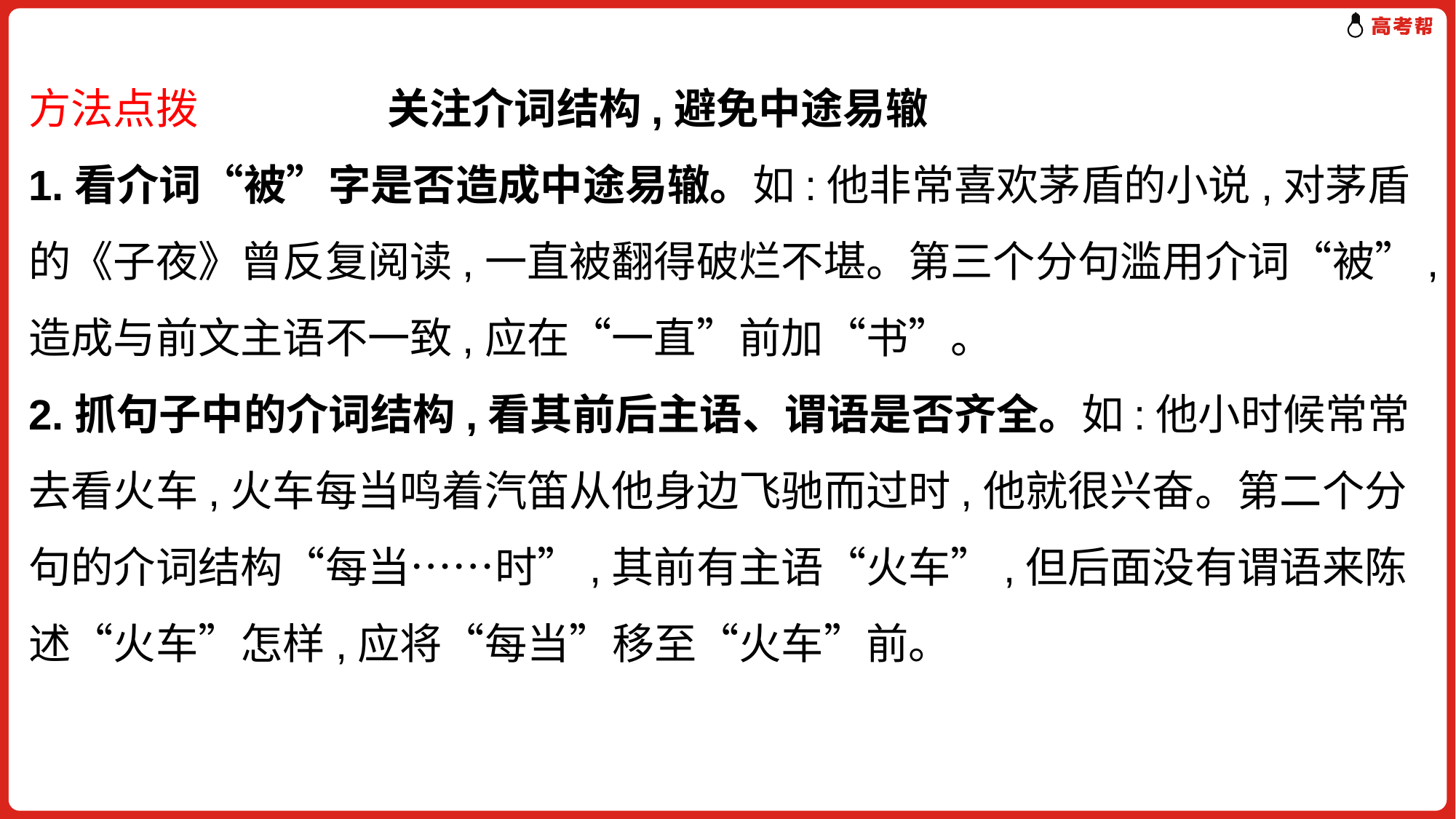

方法点拨                    关注介词结构,避免中途易辙
1.看介词“被”字是否造成中途易辙。如:他非常喜欢茅盾的小说,对茅盾的《子夜》曾反复阅读,一直被翻得破烂不堪。第三个分句滥用介词“被”,造成与前文主语不一致,应在“一直”前加“书”。
2.抓句子中的介词结构,看其前后主语、谓语是否齐全。如:他小时候常常去看火车,火车每当鸣着汽笛从他身边飞驰而过时,他就很兴奋。第二个分句的介词结构“每当……时”,其前有主语“火车”,但后面没有谓语来陈述“火车”怎样,应将“每当”移至“火车”前。